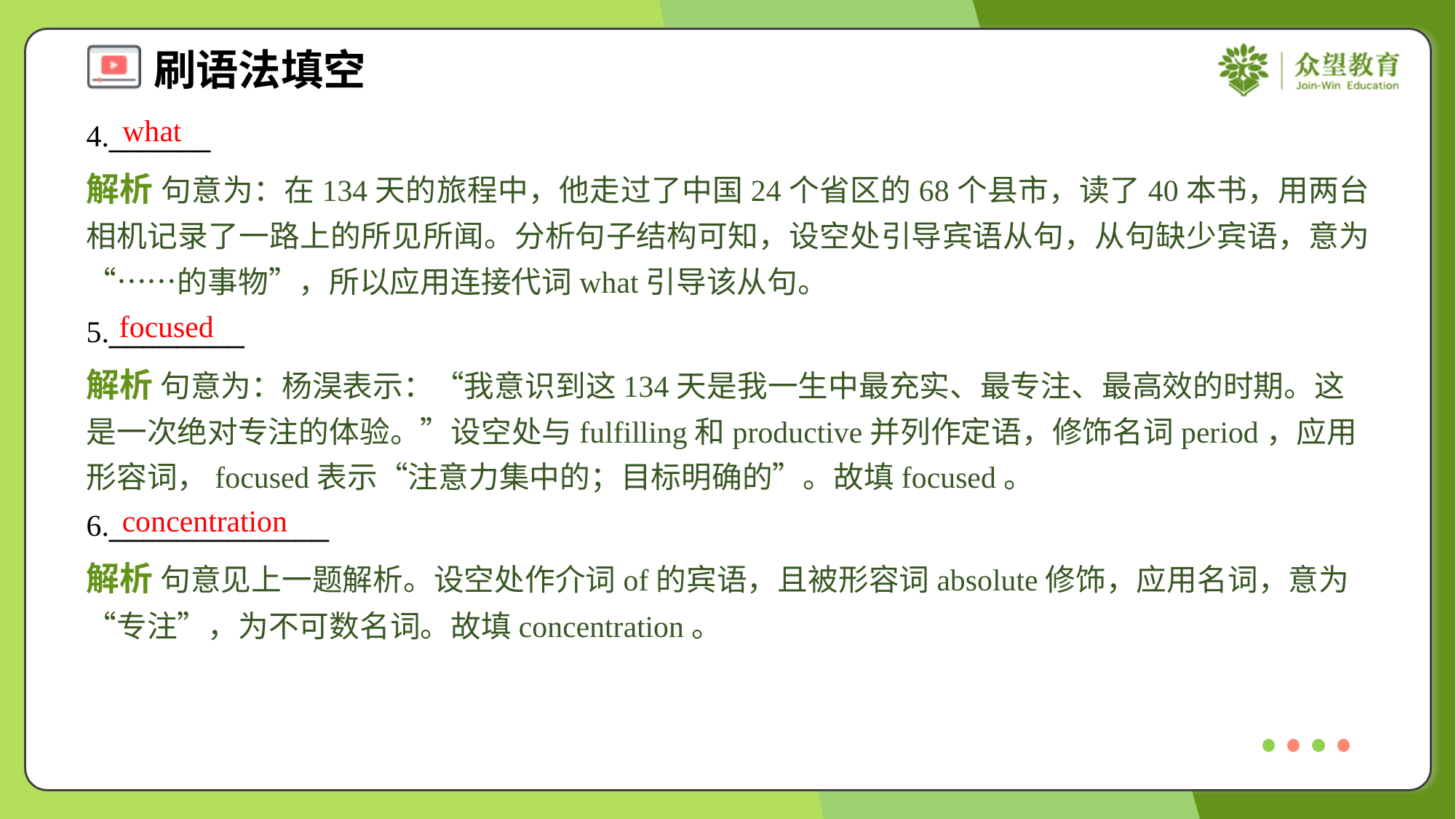

what
4.______
解析 句意为：在134天的旅程中，他走过了中国24个省区的68个县市，读了40本书，用两台相机记录了一路上的所见所闻。分析句子结构可知，设空处引导宾语从句，从句缺少宾语，意为“……的事物”，所以应用连接代词what引导该从句。
focused
5.________
解析 句意为：杨淏表示：“我意识到这134天是我一生中最充实、最专注、最高效的时期。这是一次绝对专注的体验。”设空处与fulfilling和productive并列作定语，修饰名词period，应用形容词，focused表示“注意力集中的；目标明确的”。故填focused。
concentration
6._____________
解析 句意见上一题解析。设空处作介词of的宾语，且被形容词absolute修饰，应用名词，意为“专注”，为不可数名词。故填concentration。